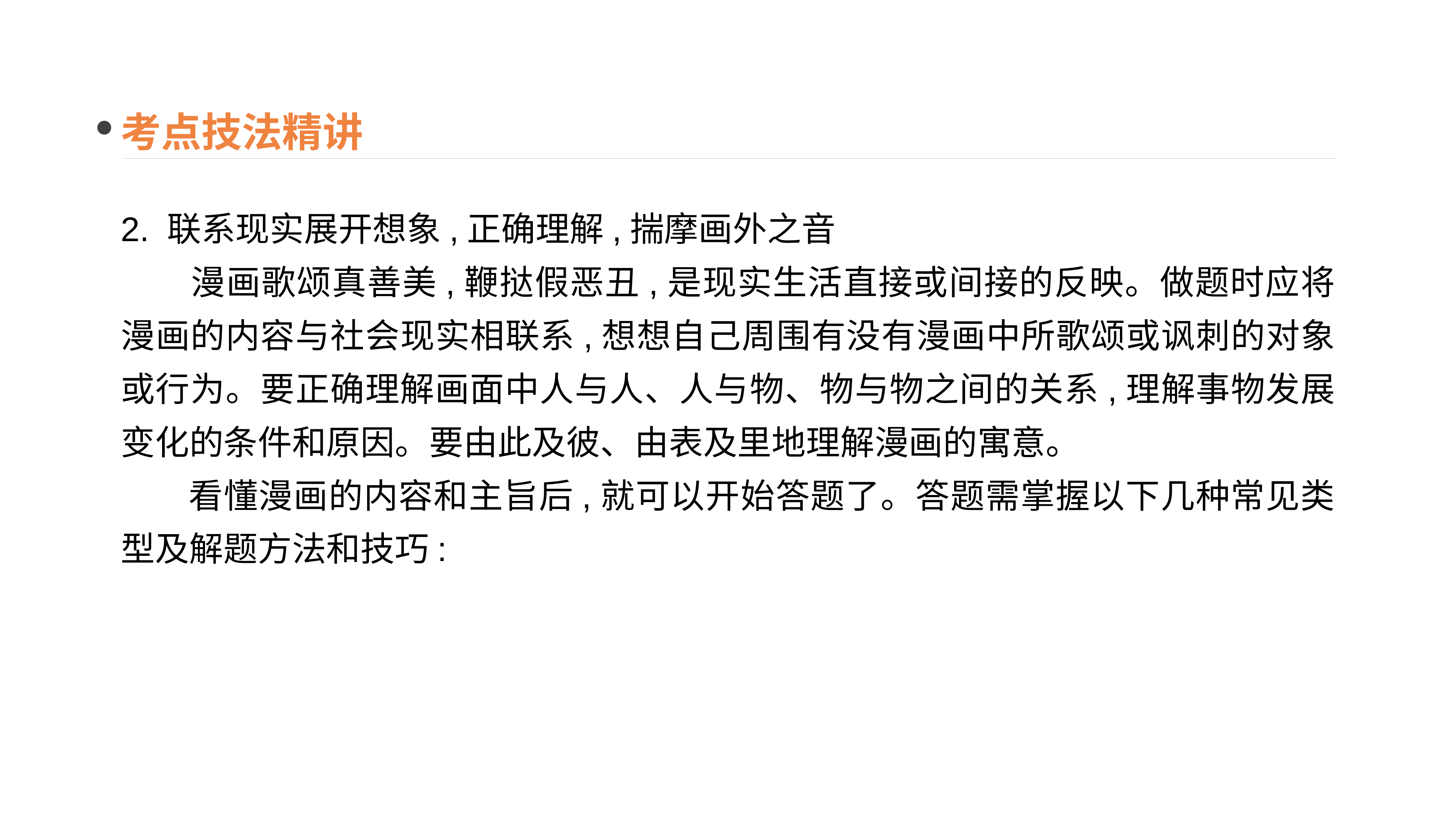

考点技法精讲

2. 联系现实展开想象,正确理解,揣摩画外之音
　　漫画歌颂真善美,鞭挞假恶丑,是现实生活直接或间接的反映。做题时应将漫画的内容与社会现实相联系,想想自己周围有没有漫画中所歌颂或讽刺的对象或行为。要正确理解画面中人与人、人与物、物与物之间的关系,理解事物发展变化的条件和原因。要由此及彼、由表及里地理解漫画的寓意。
       看懂漫画的内容和主旨后,就可以开始答题了。答题需掌握以下几种常见类型及解题方法和技巧: